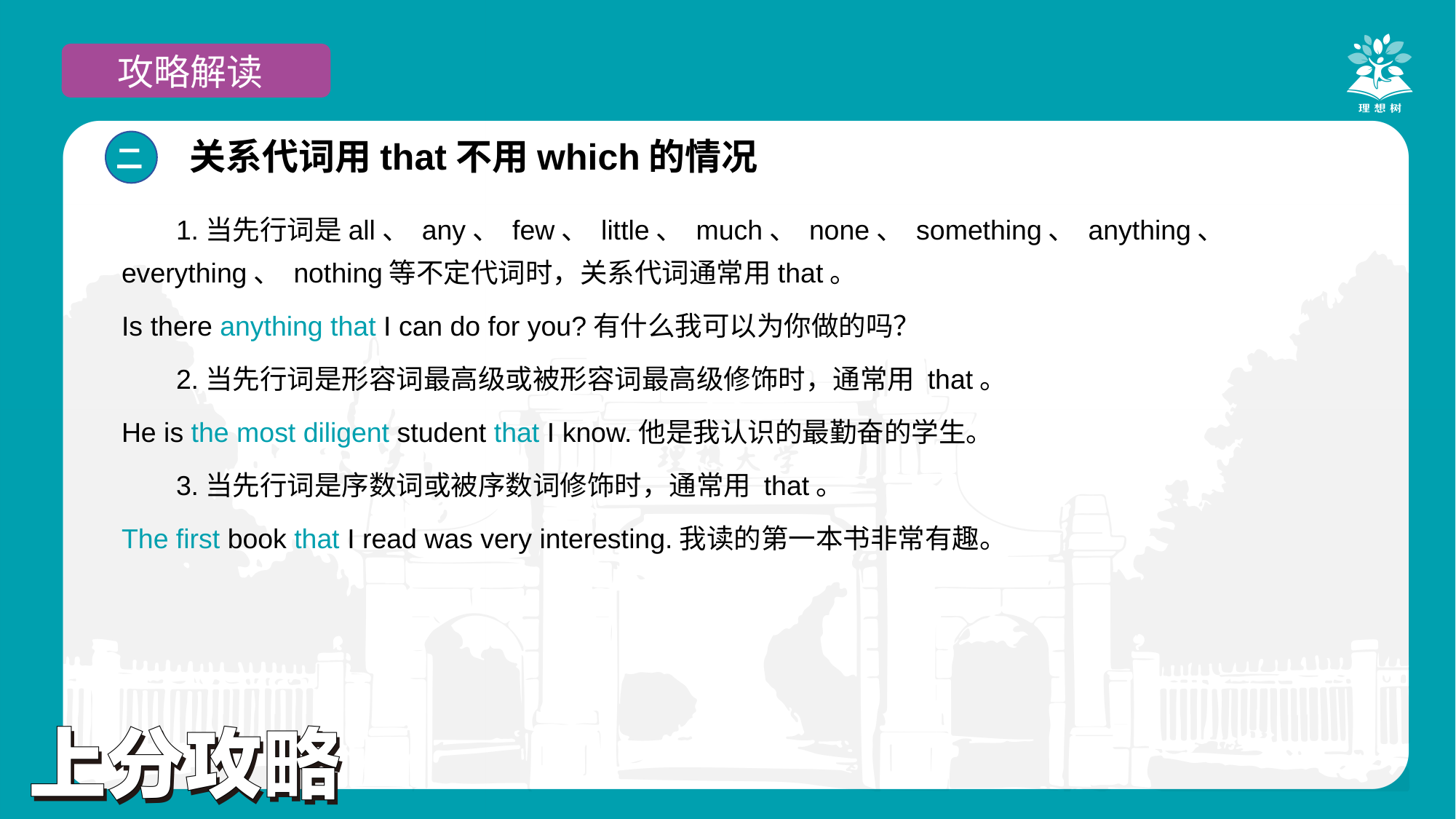

攻略解读
关系代词用that不用which的情况

二
1.当先行词是all、 any、 few、 little、 much、 none、 something、 anything、 everything、 nothing等不定代词时，关系代词通常用that。
Is there anything that I can do for you?有什么我可以为你做的吗？
2.当先行词是形容词最高级或被形容词最高级修饰时，通常用 that。
He is the most diligent student that I know.他是我认识的最勤奋的学生。
3.当先行词是序数词或被序数词修饰时，通常用 that。
The first book that I read was very interesting.我读的第一本书非常有趣。